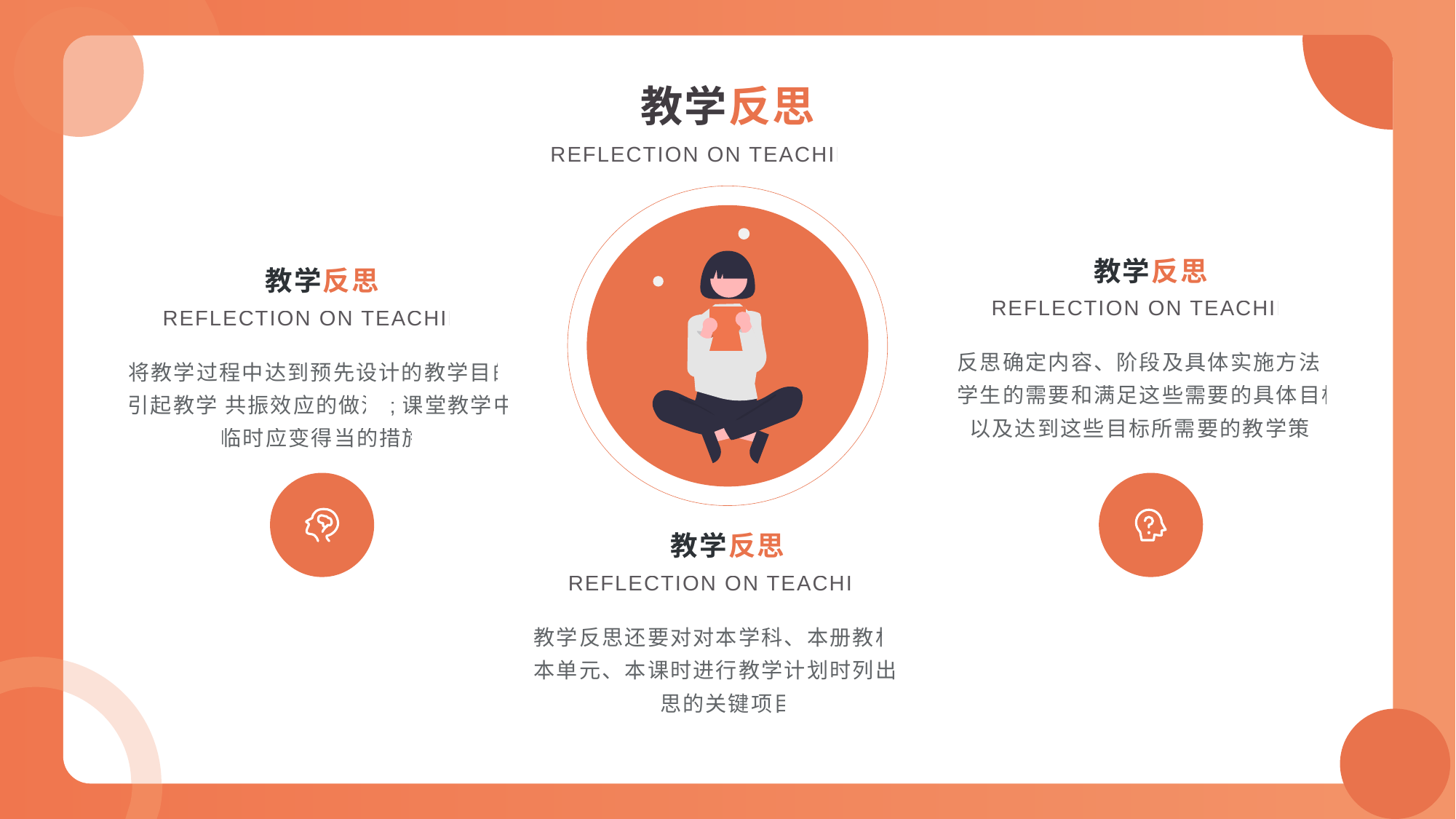

教学反思
REFLECTION ON TEACHING

教学反思
教学反思
REFLECTION ON TEACHING
REFLECTION ON TEACHING
反思确定内容、阶段及具体实施方法对学生的需要和满足这些需要的具体目标，以及达到这些目标所需要的教学策略
将教学过程中达到预先设计的教学目的、引起教学 共振效应的做法;课堂教学中临时应变得当的措施

教学反思
REFLECTION ON TEACHING
教学反思还要对对本学科、本册教材、本单元、本课时进行教学计划时列出反思的关键项目